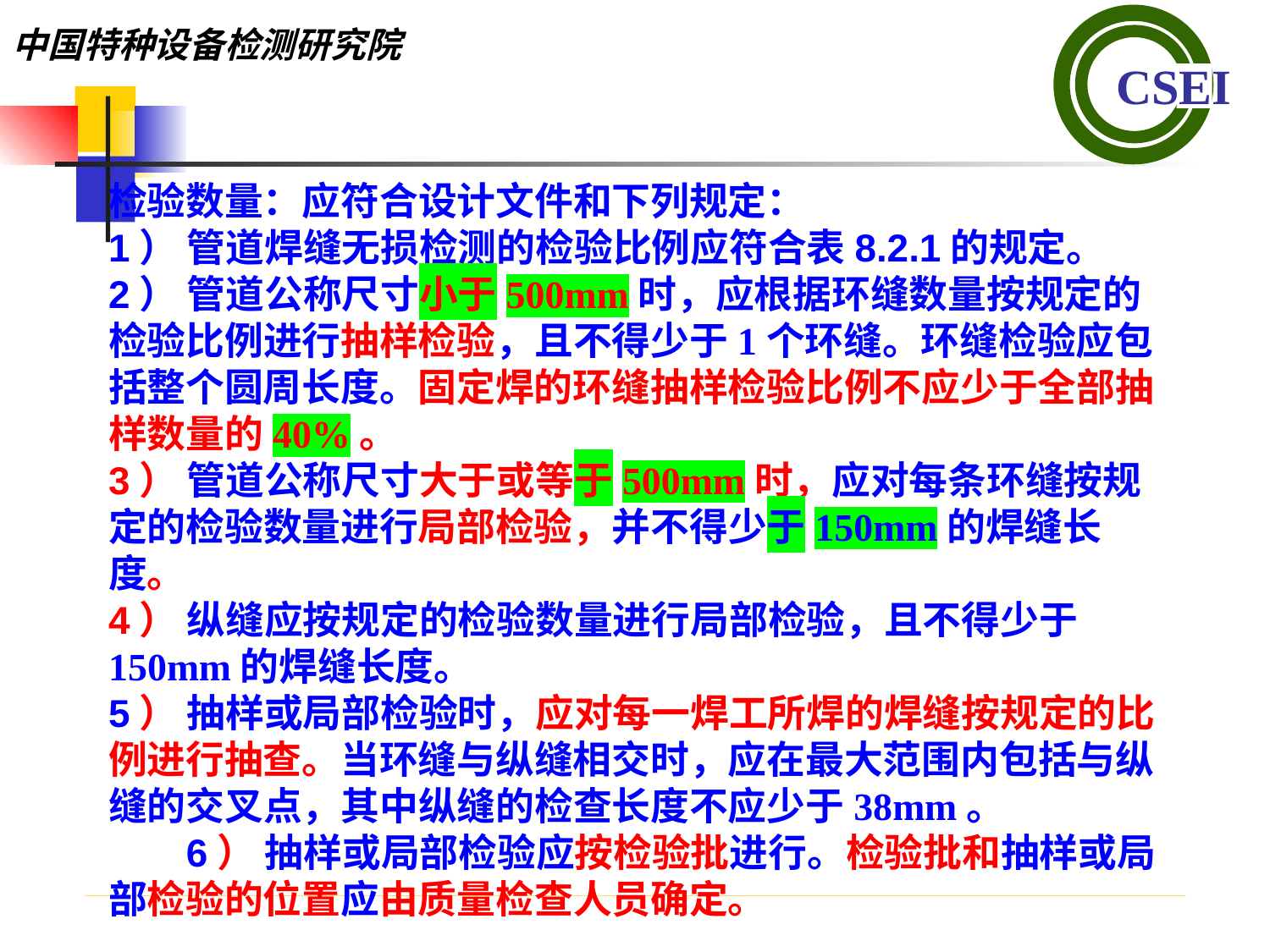

检验数量：应符合设计文件和下列规定：1） 管道焊缝无损检测的检验比例应符合表8.2.1的规定。2） 管道公称尺寸小于500mm时，应根据环缝数量按规定的检验比例进行抽样检验，且不得少于1个环缝。环缝检验应包括整个圆周长度。固定焊的环缝抽样检验比例不应少于全部抽样数量的40%。3） 管道公称尺寸大于或等于500mm时，应对每条环缝按规定的检验数量进行局部检验，并不得少于150mm的焊缝长度。4） 纵缝应按规定的检验数量进行局部检验，且不得少于150mm的焊缝长度。5） 抽样或局部检验时，应对每一焊工所焊的焊缝按规定的比例进行抽查。当环缝与纵缝相交时，应在最大范围内包括与纵缝的交叉点，其中纵缝的检查长度不应少于38mm。6） 抽样或局部检验应按检验批进行。检验批和抽样或局部检验的位置应由质量检查人员确定。